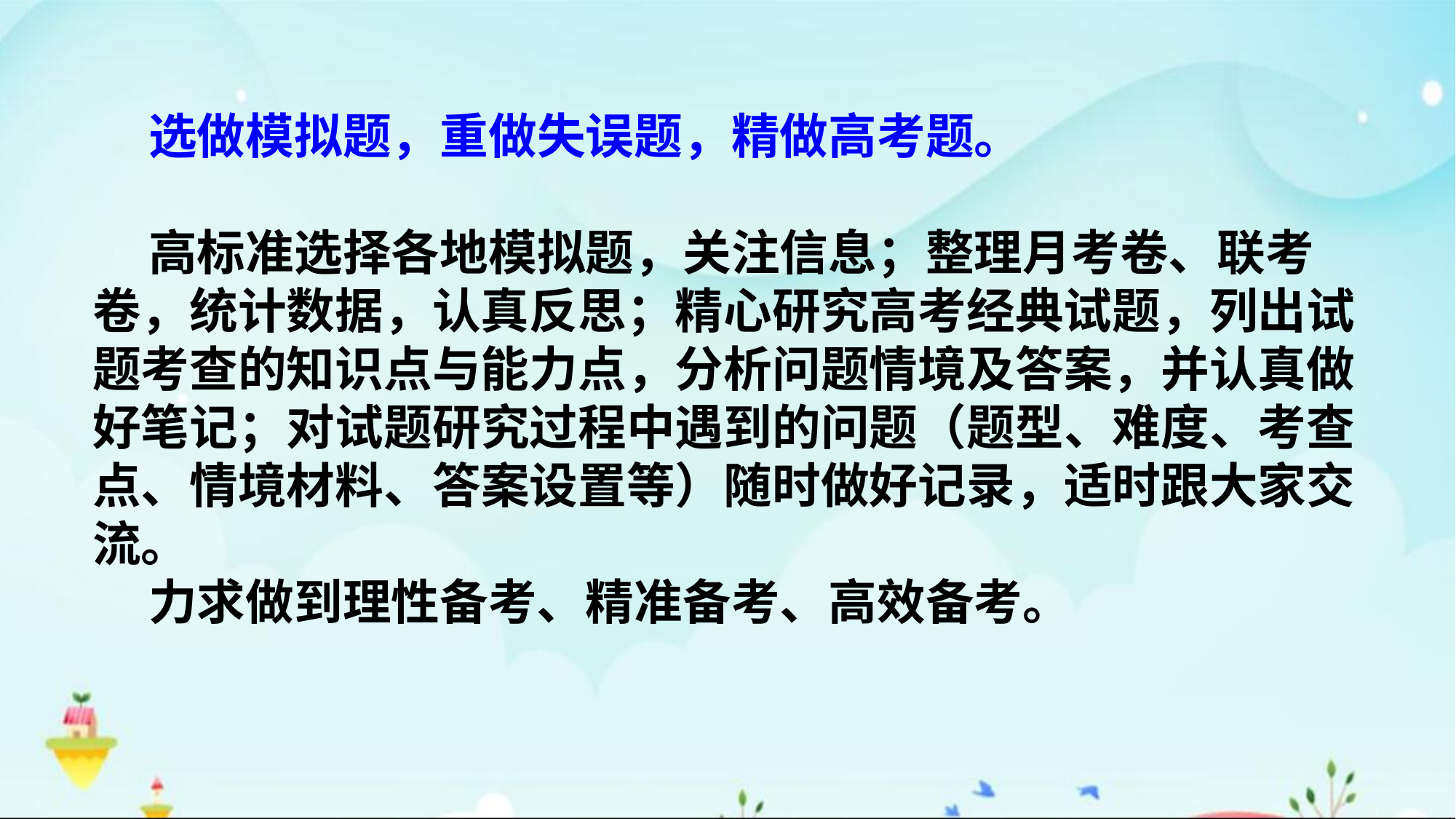

选做模拟题，重做失误题，精做高考题。

    高标准选择各地模拟题，关注信息；整理月考卷、联考卷，统计数据，认真反思；精心研究高考经典试题，列出试题考查的知识点与能力点，分析问题情境及答案，并认真做好笔记；对试题研究过程中遇到的问题（题型、难度、考查点、情境材料、答案设置等）随时做好记录，适时跟大家交流。
    力求做到理性备考、精准备考、高效备考。